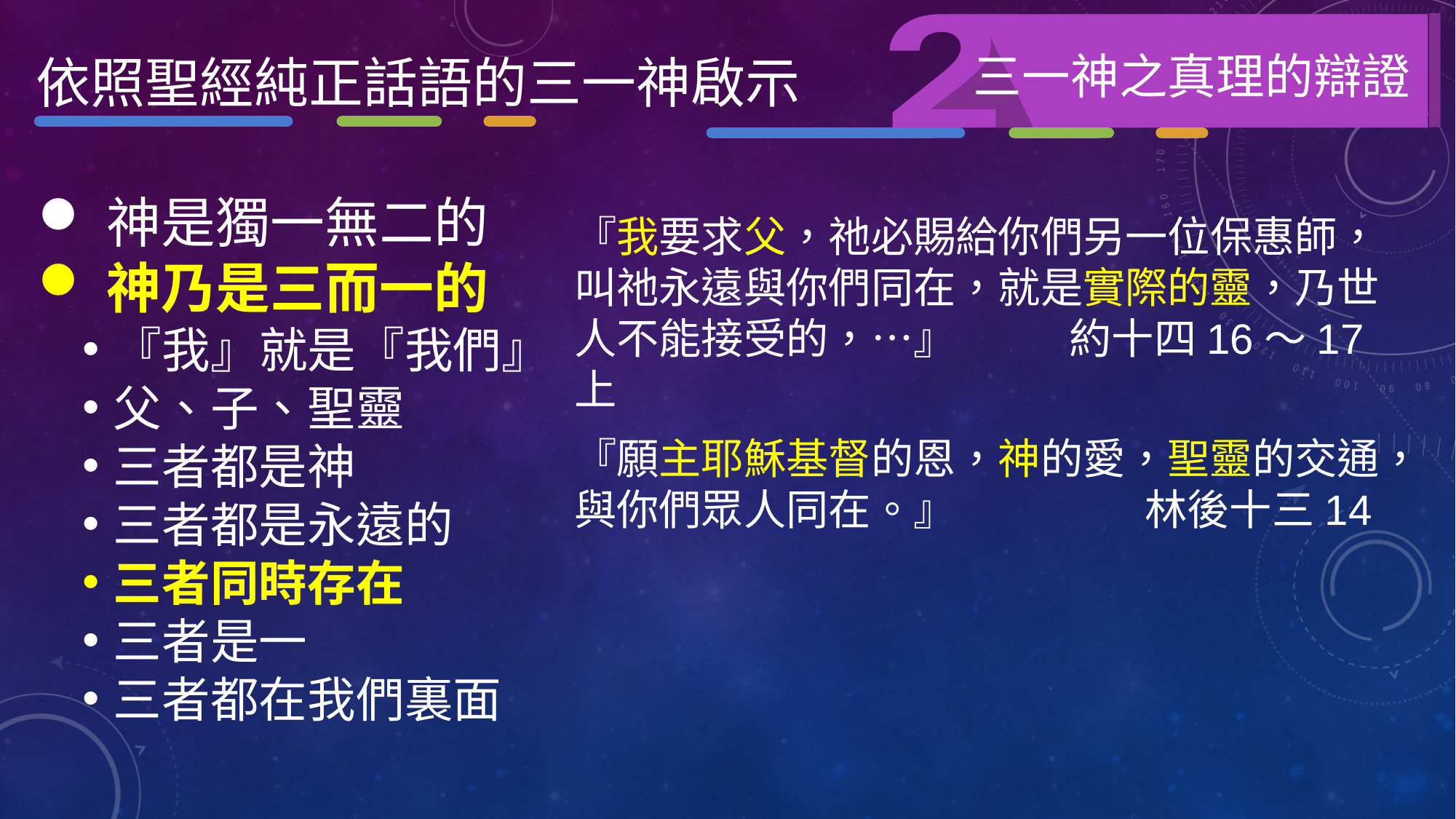

三一神之真理的辯證
依照聖經純正話語的三一神啟示

神是獨一無二的
神乃是三而一的
『我』就是『我們』
父、子、聖靈
三者都是神
三者都是永遠的
三者同時存在
三者是一
三者都在我們裏面
『我要求父，祂必賜給你們另一位保惠師，叫祂永遠與你們同在，就是實際的靈，乃世人不能接受的，…』            約十四16～17上
『願主耶穌基督的恩，神的愛，聖靈的交通，與你們眾人同在。』                    林後十三14